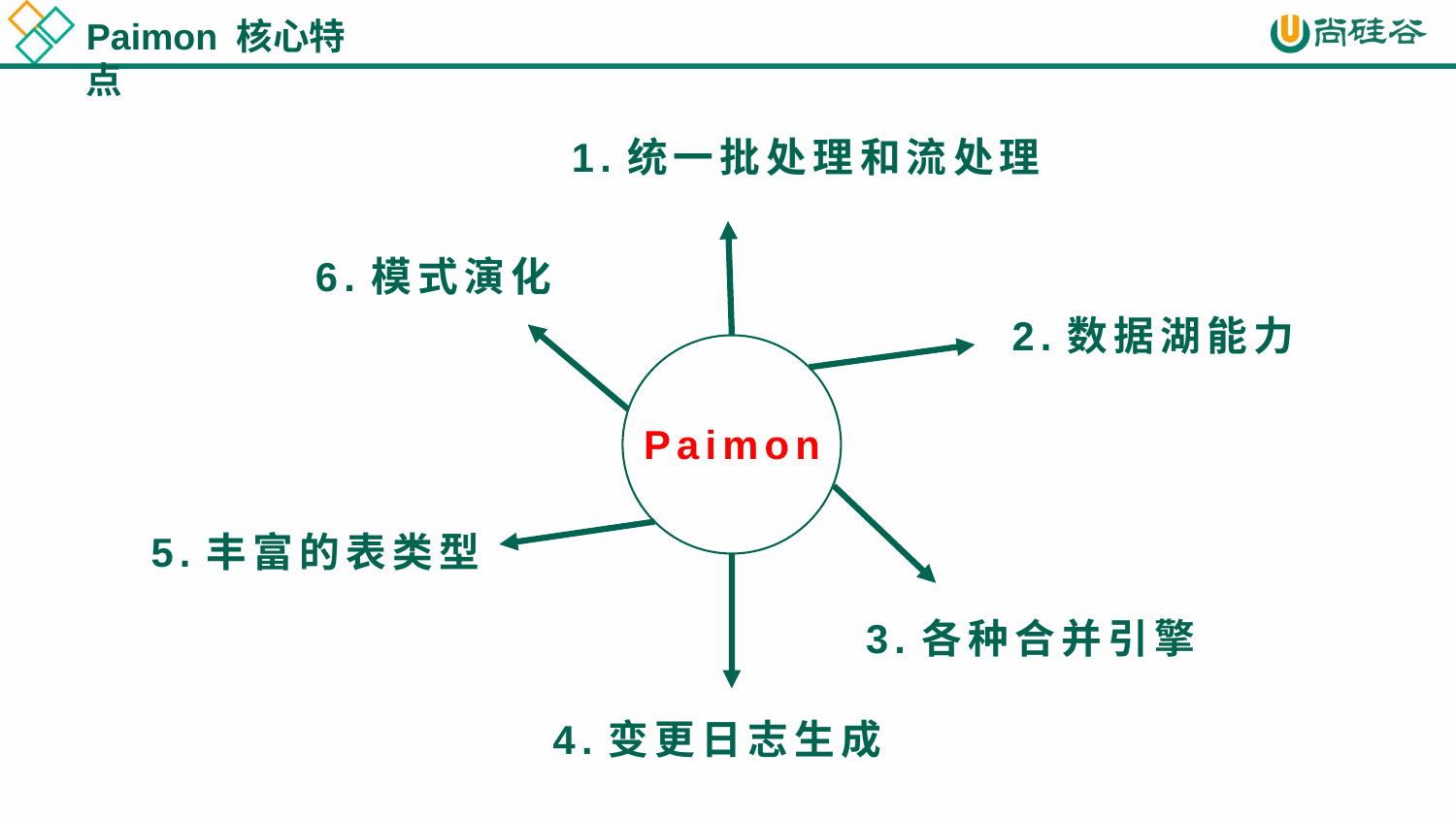

Paimon 核心特点
1.统一批处理和流处理
课程特点
6.模式演化
2.数据湖能力

Paimon
5.丰富的表类型
1.基于新版本
3.各种合并引擎
4.变更日志生成